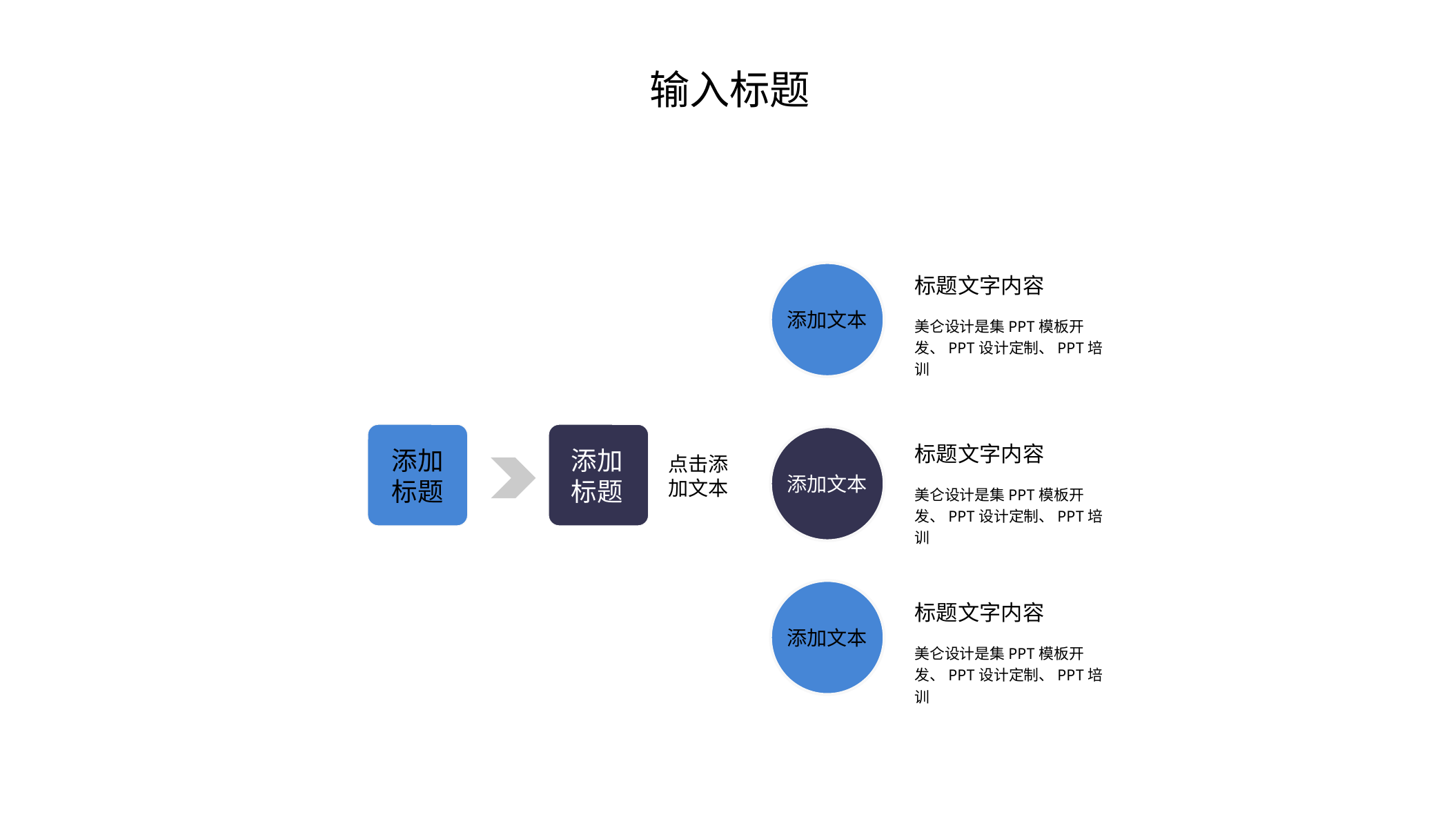

输入标题

标题文字内容
添加文本
美仑设计是集PPT模板开发、PPT设计定制、PPT培训

添加
标题

添加
标题

标题文字内容
点击添
加文本

添加文本
美仑设计是集PPT模板开发、PPT设计定制、PPT培训

标题文字内容
添加文本
美仑设计是集PPT模板开发、PPT设计定制、PPT培训